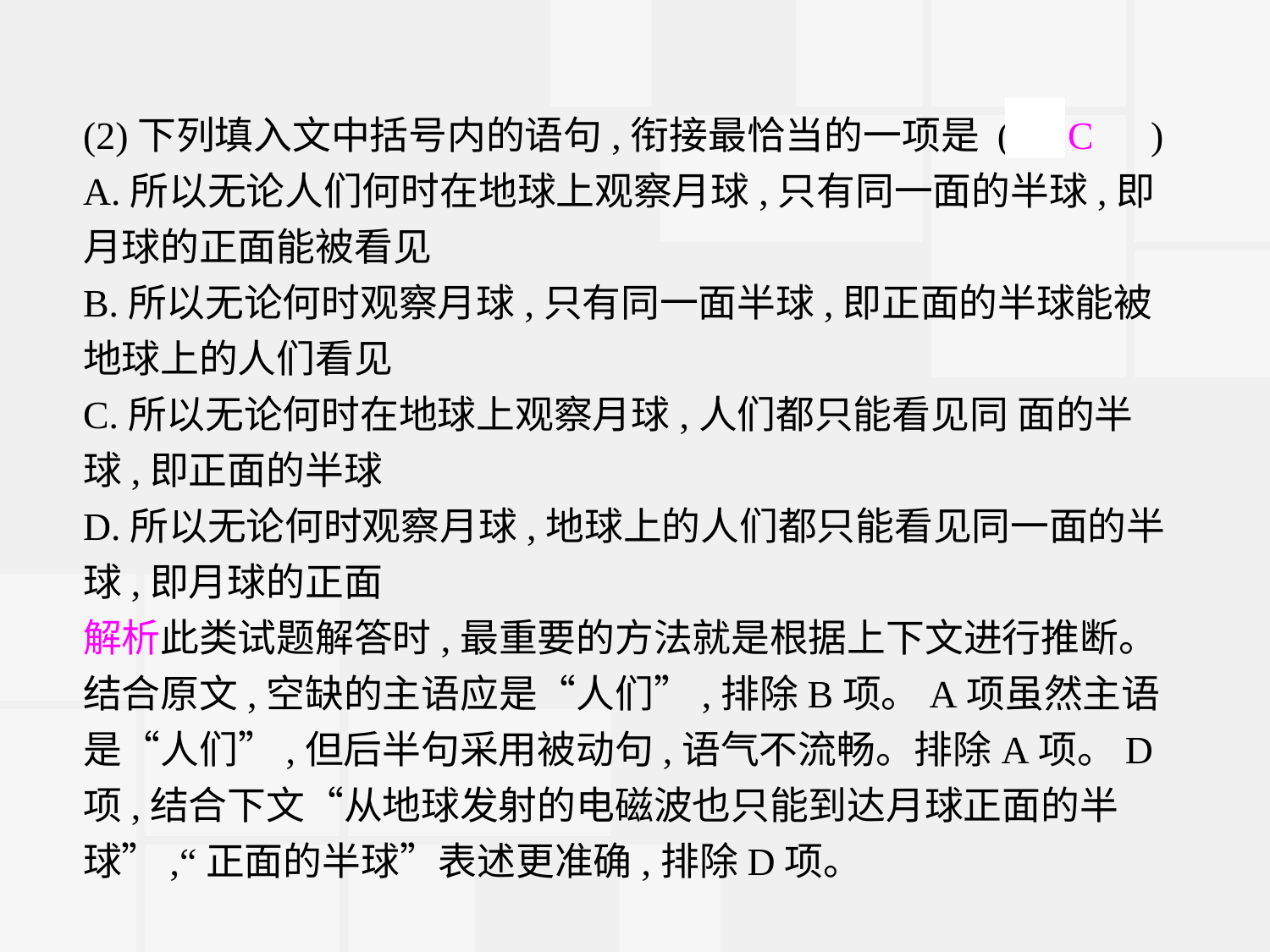

(2)下列填入文中括号内的语句,衔接最恰当的一项是 (　C　)
A.所以无论人们何时在地球上观察月球,只有同一面的半球,即月球的正面能被看见
B.所以无论何时观察月球,只有同一面半球,即正面的半球能被地球上的人们看见
C.所以无论何时在地球上观察月球,人们都只能看见同 面的半球,即正面的半球
D.所以无论何时观察月球,地球上的人们都只能看见同一面的半
球,即月球的正面
解析此类试题解答时,最重要的方法就是根据上下文进行推断。结合原文,空缺的主语应是“人们”,排除B项。A项虽然主语是“人们”,但后半句采用被动句,语气不流畅。排除A项。D项,结合下文“从地球发射的电磁波也只能到达月球正面的半球”,“正面的半球”表述更准确,排除D项。